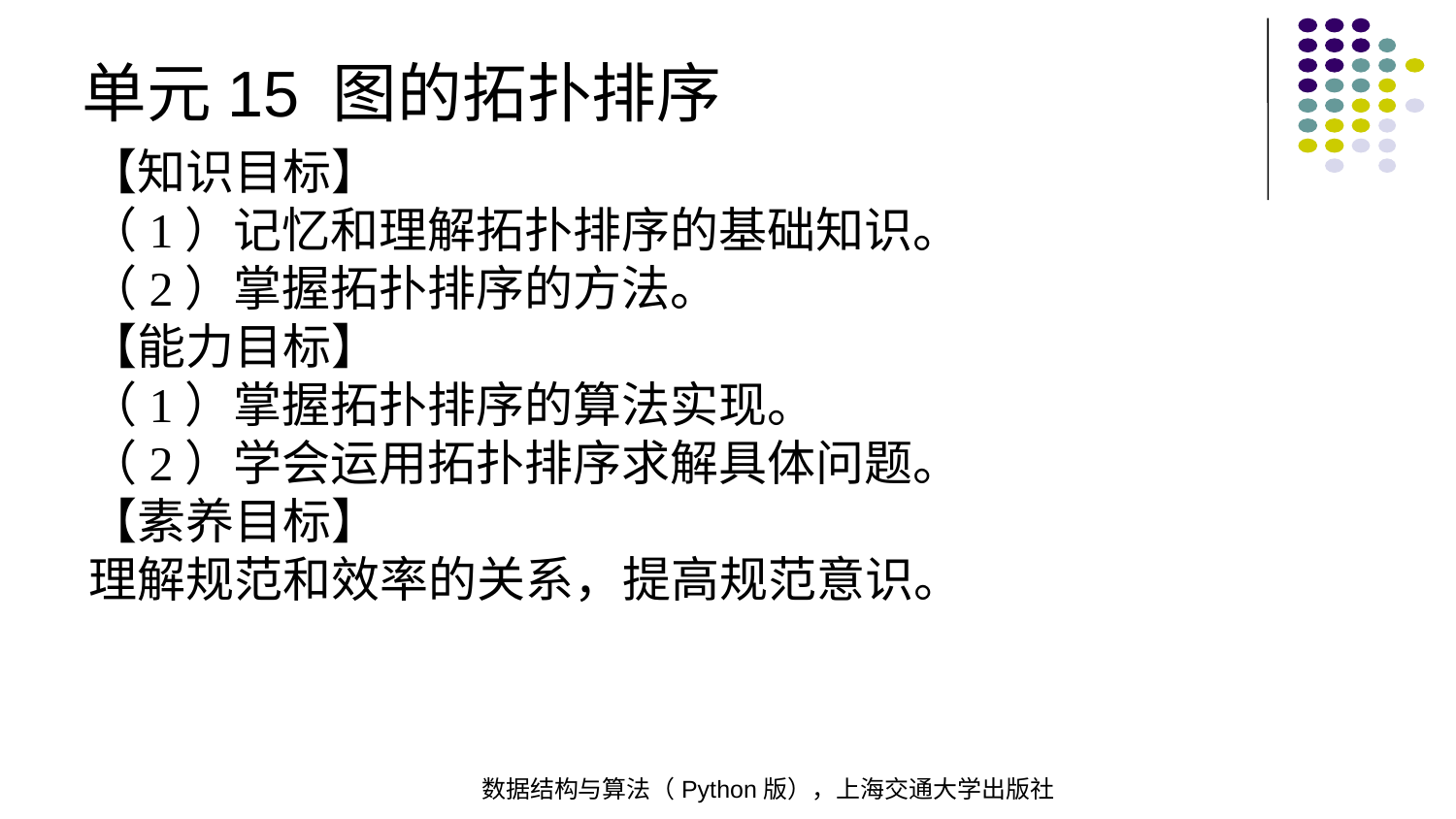

单元15 图的拓扑排序
【知识目标】
（1）记忆和理解拓扑排序的基础知识。
（2）掌握拓扑排序的方法。
【能力目标】
（1）掌握拓扑排序的算法实现。
（2）学会运用拓扑排序求解具体问题。
【素养目标】
理解规范和效率的关系，提高规范意识。